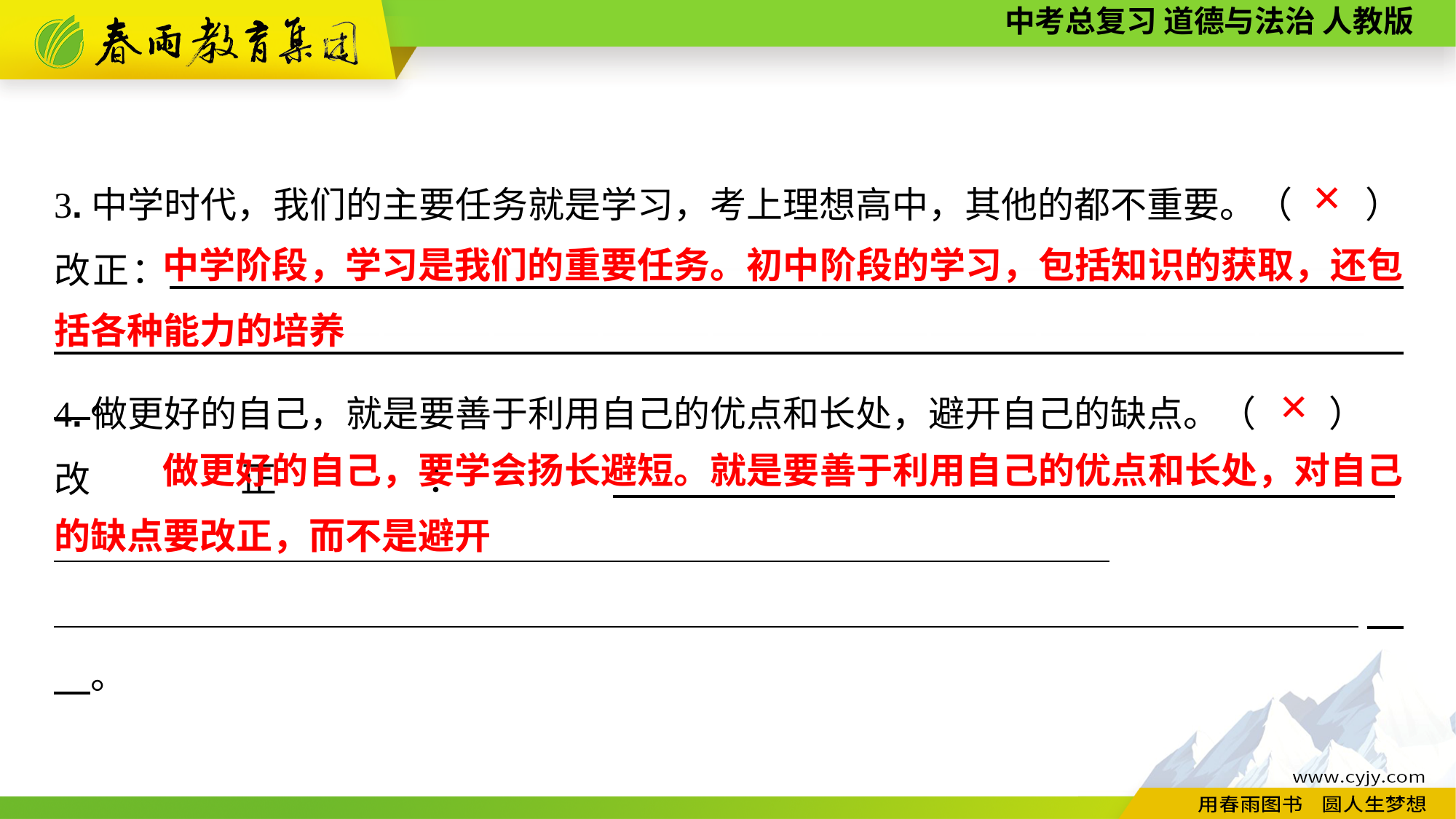

3.中学时代，我们的主要任务就是学习，考上理想高中，其他的都不重要。（　　）
改正：　　　　　———————————————————————————————————————————————————————————————　　。
✕
            中学阶段，学习是我们的重要任务。初中阶段的学习，包括知识的获取，还包括各种能力的培养
4.做更好的自己，就是要善于利用自己的优点和长处，避开自己的缺点。（　　）
改正：　　　　　__________________________________________________________
____________________________________________________________________　　。
✕
            做更好的自己，要学会扬长避短。就是要善于利用自己的优点和长处，对自己的缺点要改正，而不是避开